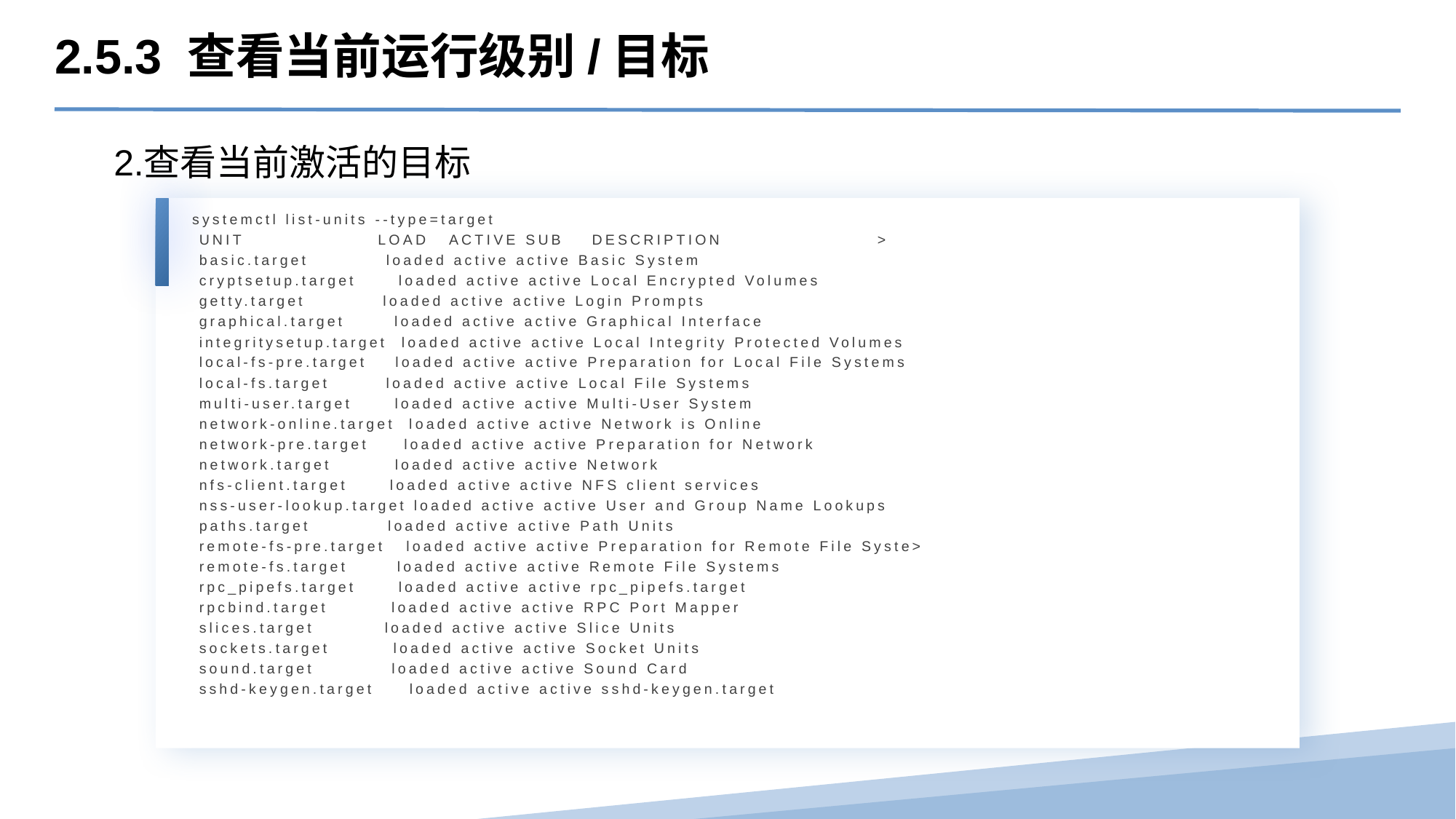

2.5.3 查看当前运行级别/目标
查看当前激活的目标
 systemctl list-units --type=target
  UNIT                   LOAD   ACTIVE SUB    DESCRIPTION                      >
  basic.target           loaded active active Basic System
  cryptsetup.target      loaded active active Local Encrypted Volumes
  getty.target           loaded active active Login Prompts
  graphical.target       loaded active active Graphical Interface
  integritysetup.target  loaded active active Local Integrity Protected Volumes
  local-fs-pre.target    loaded active active Preparation for Local File Systems
  local-fs.target        loaded active active Local File Systems
  multi-user.target      loaded active active Multi-User System
  network-online.target  loaded active active Network is Online
  network-pre.target     loaded active active Preparation for Network
  network.target         loaded active active Network
  nfs-client.target      loaded active active NFS client services
  nss-user-lookup.target loaded active active User and Group Name Lookups
  paths.target           loaded active active Path Units
  remote-fs-pre.target   loaded active active Preparation for Remote File Syste>
  remote-fs.target       loaded active active Remote File Systems
  rpc_pipefs.target      loaded active active rpc_pipefs.target
  rpcbind.target         loaded active active RPC Port Mapper
  slices.target          loaded active active Slice Units
  sockets.target         loaded active active Socket Units
  sound.target           loaded active active Sound Card
  sshd-keygen.target     loaded active active sshd-keygen.target